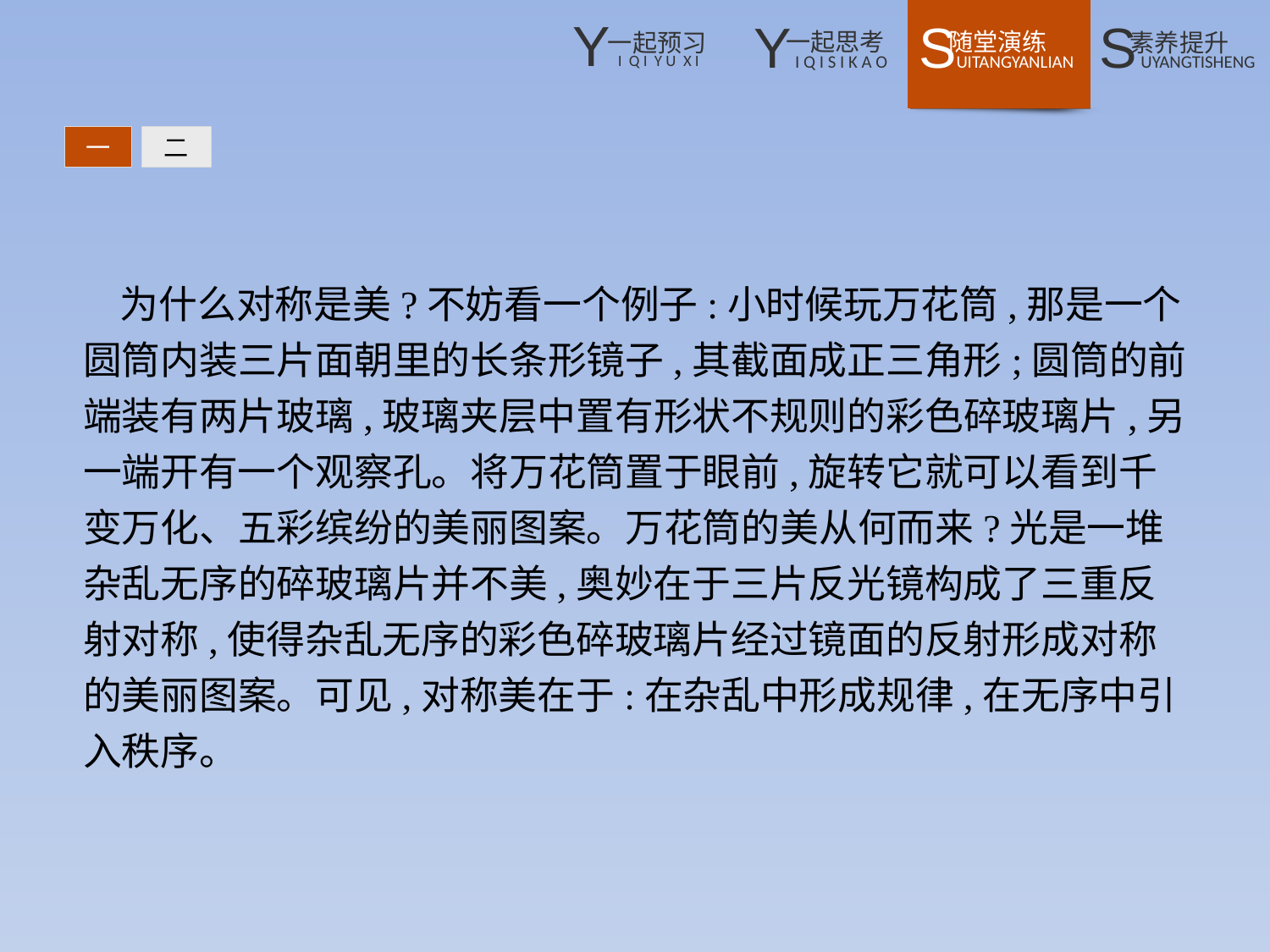

一
二
为什么对称是美?不妨看一个例子:小时候玩万花筒,那是一个圆筒内装三片面朝里的长条形镜子,其截面成正三角形;圆筒的前端装有两片玻璃,玻璃夹层中置有形状不规则的彩色碎玻璃片,另一端开有一个观察孔。将万花筒置于眼前,旋转它就可以看到千变万化、五彩缤纷的美丽图案。万花筒的美从何而来?光是一堆杂乱无序的碎玻璃片并不美,奥妙在于三片反光镜构成了三重反射对称,使得杂乱无序的彩色碎玻璃片经过镜面的反射形成对称的美丽图案。可见,对称美在于:在杂乱中形成规律,在无序中引入秩序。